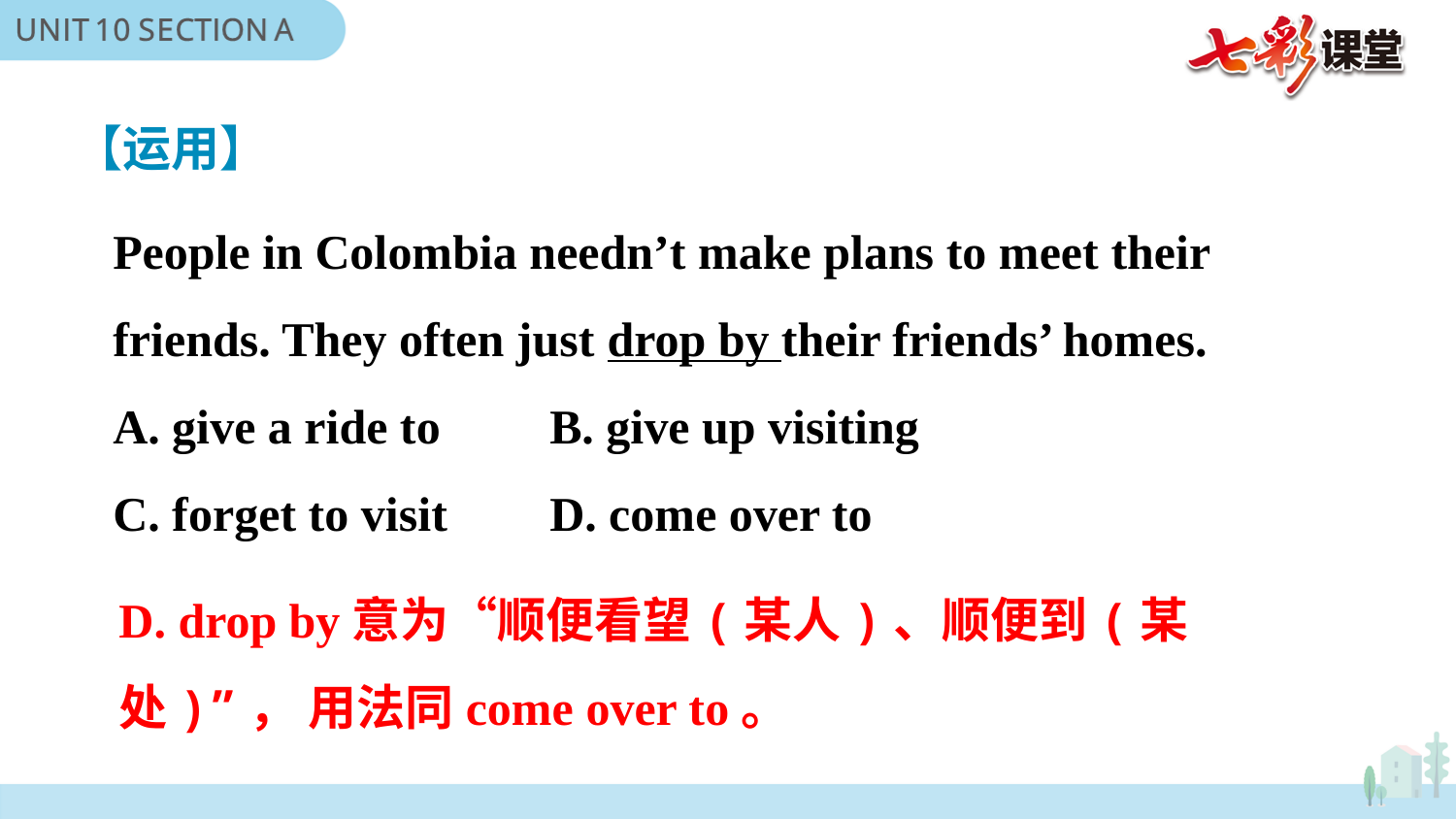

【运用】
People in Colombia needn’t make plans to meet their friends. They often just drop by their friends’ homes.
A. give a ride to	B. give up visiting
C. forget to visit	D. come over to
D. drop by意为“顺便看望(某人)、顺便到(某处)”， 用法同come over to。